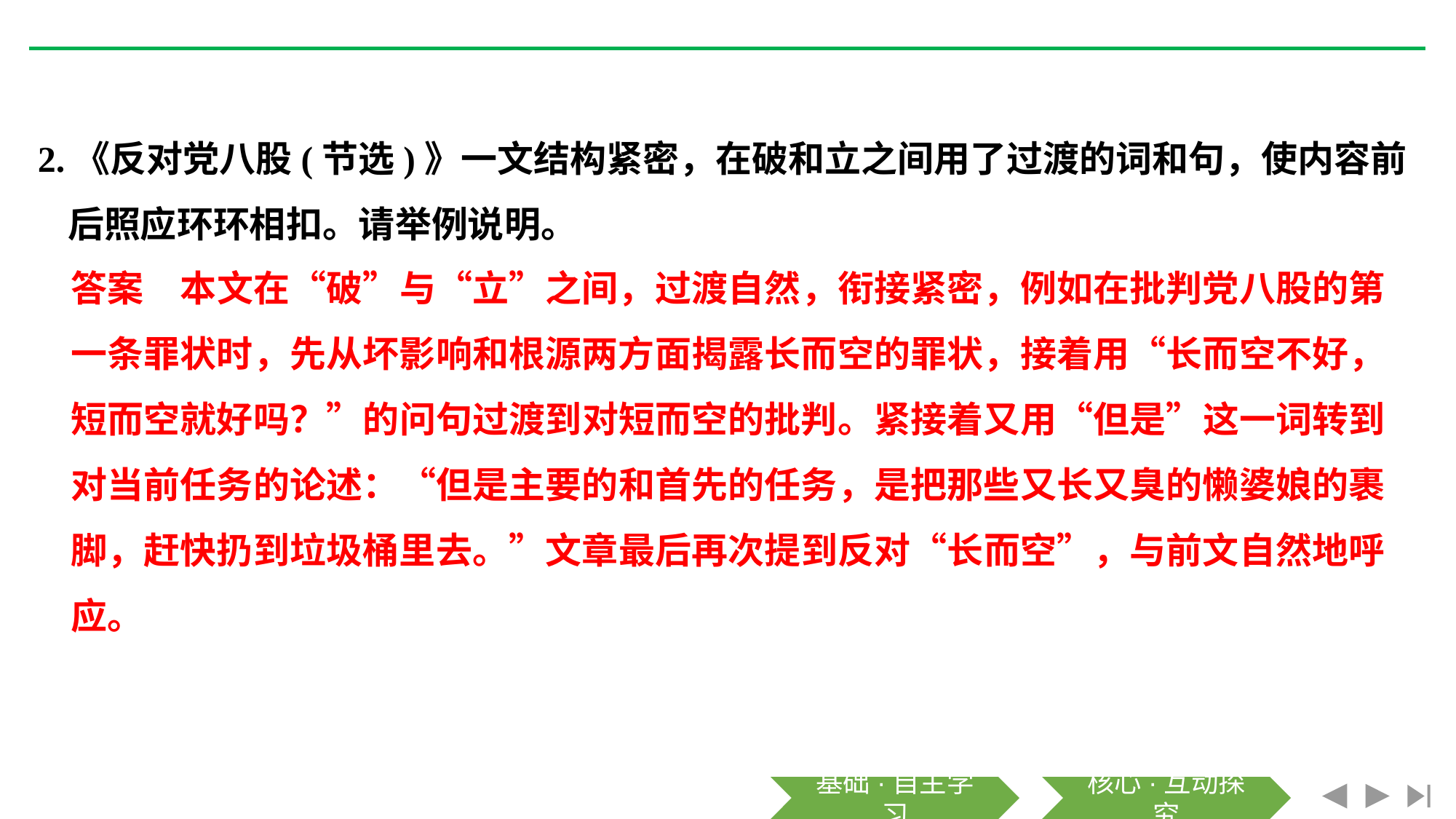

2.《反对党八股(节选)》一文结构紧密，在破和立之间用了过渡的词和句，使内容前后照应环环相扣。请举例说明。
答案　本文在“破”与“立”之间，过渡自然，衔接紧密，例如在批判党八股的第一条罪状时，先从坏影响和根源两方面揭露长而空的罪状，接着用“长而空不好，短而空就好吗？”的问句过渡到对短而空的批判。紧接着又用“但是”这一词转到对当前任务的论述：“但是主要的和首先的任务，是把那些又长又臭的懒婆娘的裹脚，赶快扔到垃圾桶里去。”文章最后再次提到反对“长而空”，与前文自然地呼应。